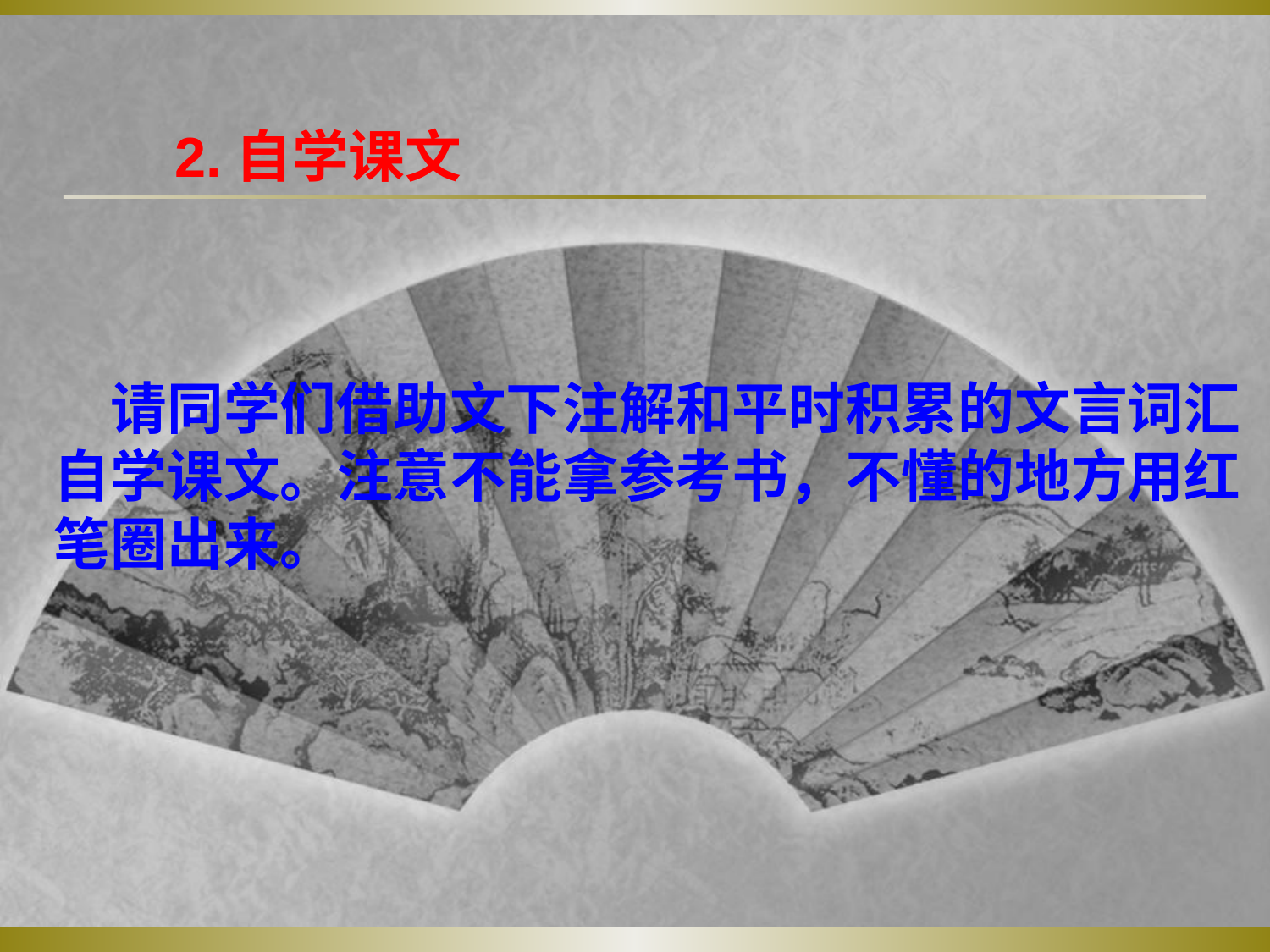

2.自学课文

    请同学们借助文下注解和平时积累的文言词汇自学课文。注意不能拿参考书，不懂的地方用红笔圈出来。